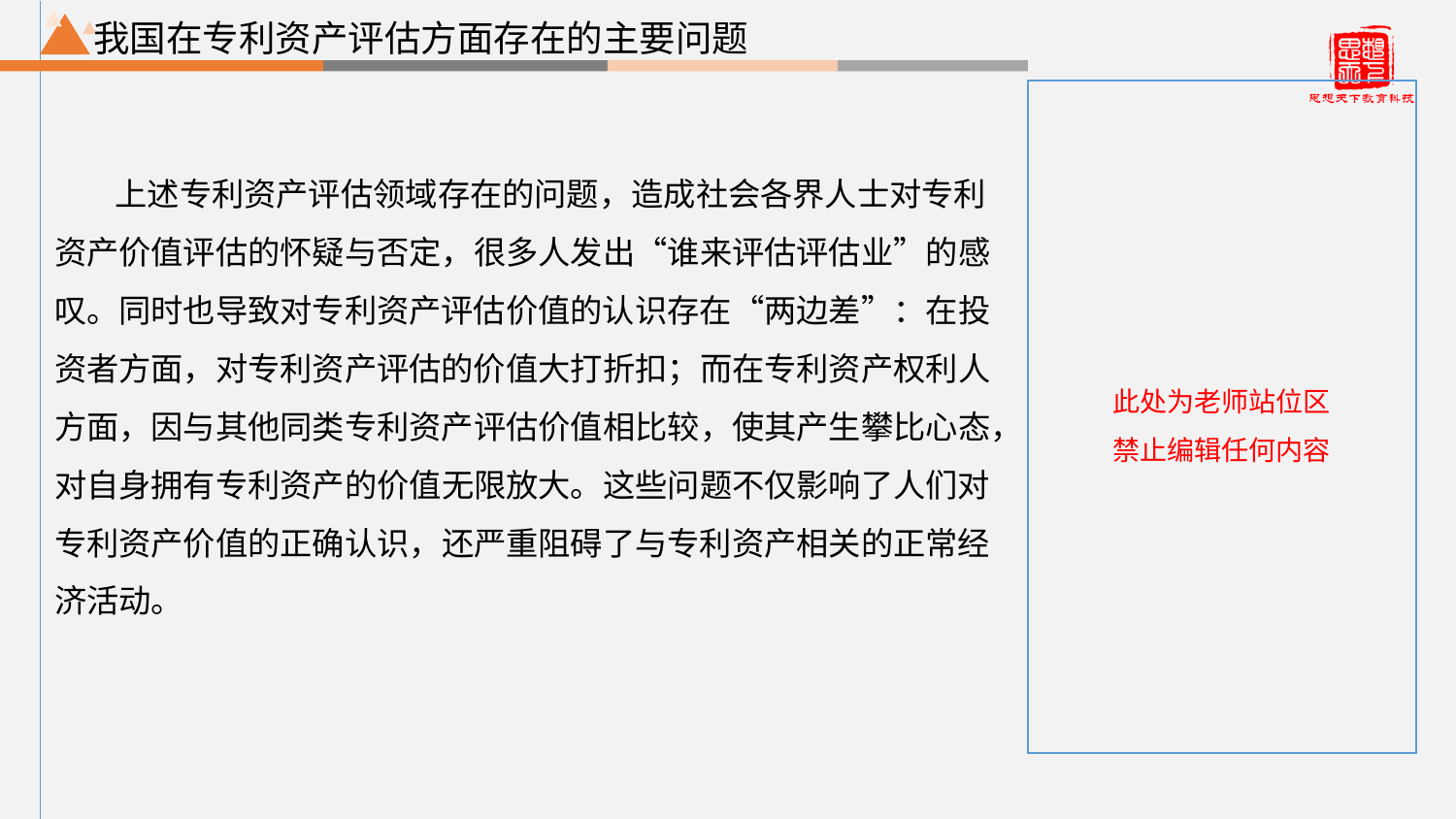

我国在专利资产评估方面存在的主要问题
上述专利资产评估领域存在的问题，造成社会各界人士对专利资产价值评估的怀疑与否定，很多人发出“谁来评估评估业”的感叹。同时也导致对专利资产评估价值的认识存在“两边差”：在投资者方面，对专利资产评估的价值大打折扣；而在专利资产权利人方面，因与其他同类专利资产评估价值相比较，使其产生攀比心态，对自身拥有专利资产的价值无限放大。这些问题不仅影响了人们对专利资产价值的正确认识，还严重阻碍了与专利资产相关的正常经济活动。
140